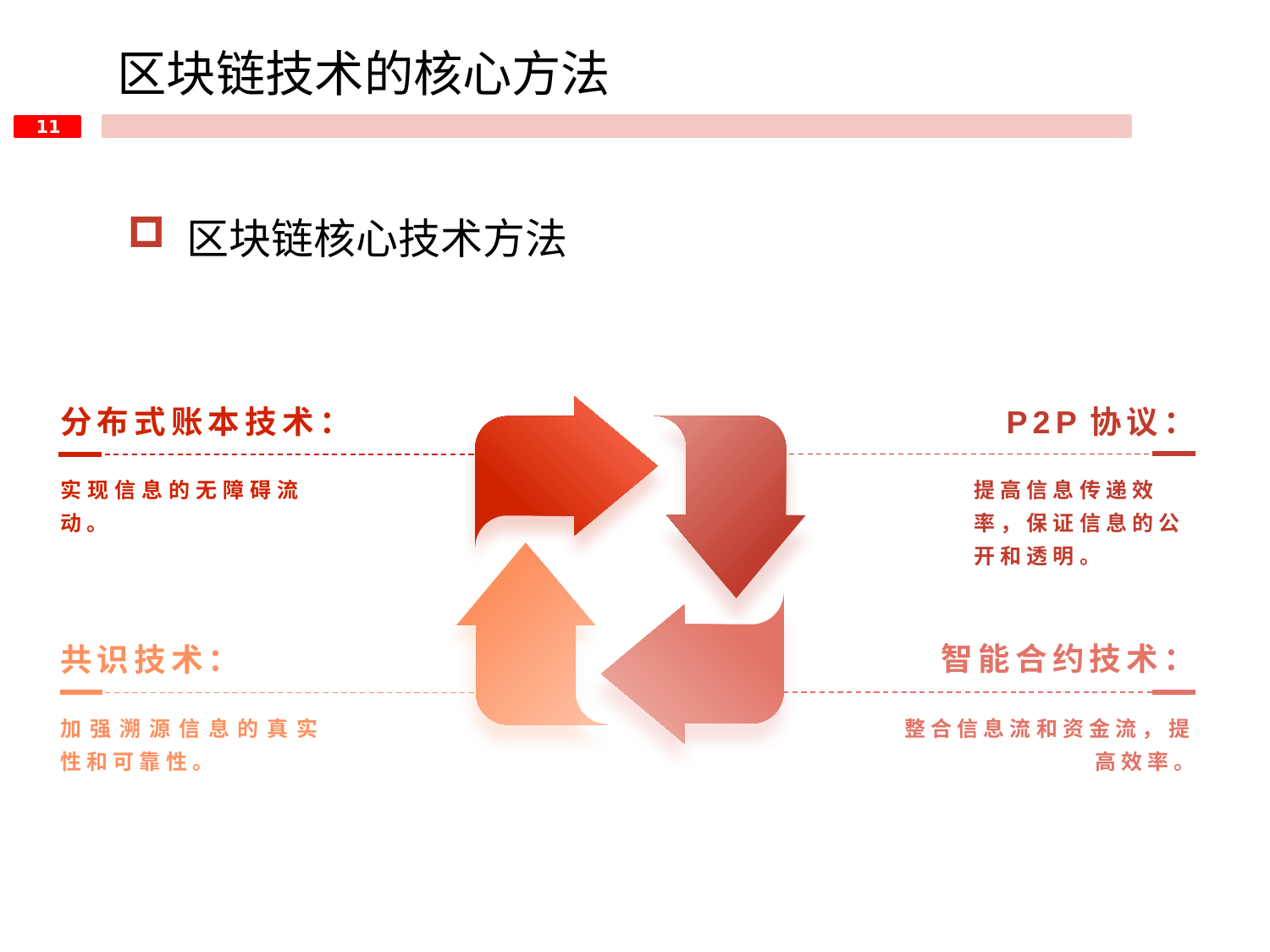

区块链技术的核心方法
11
 区块链核心技术方法
分布式账本技术：
P2P协议：

实现信息的无障碍流动。
提高信息传递效率，保证信息的公开和透明。

智能合约技术：
共识技术：

加强溯源信息的真实性和可靠性。
整合信息流和资金流，提高效率。